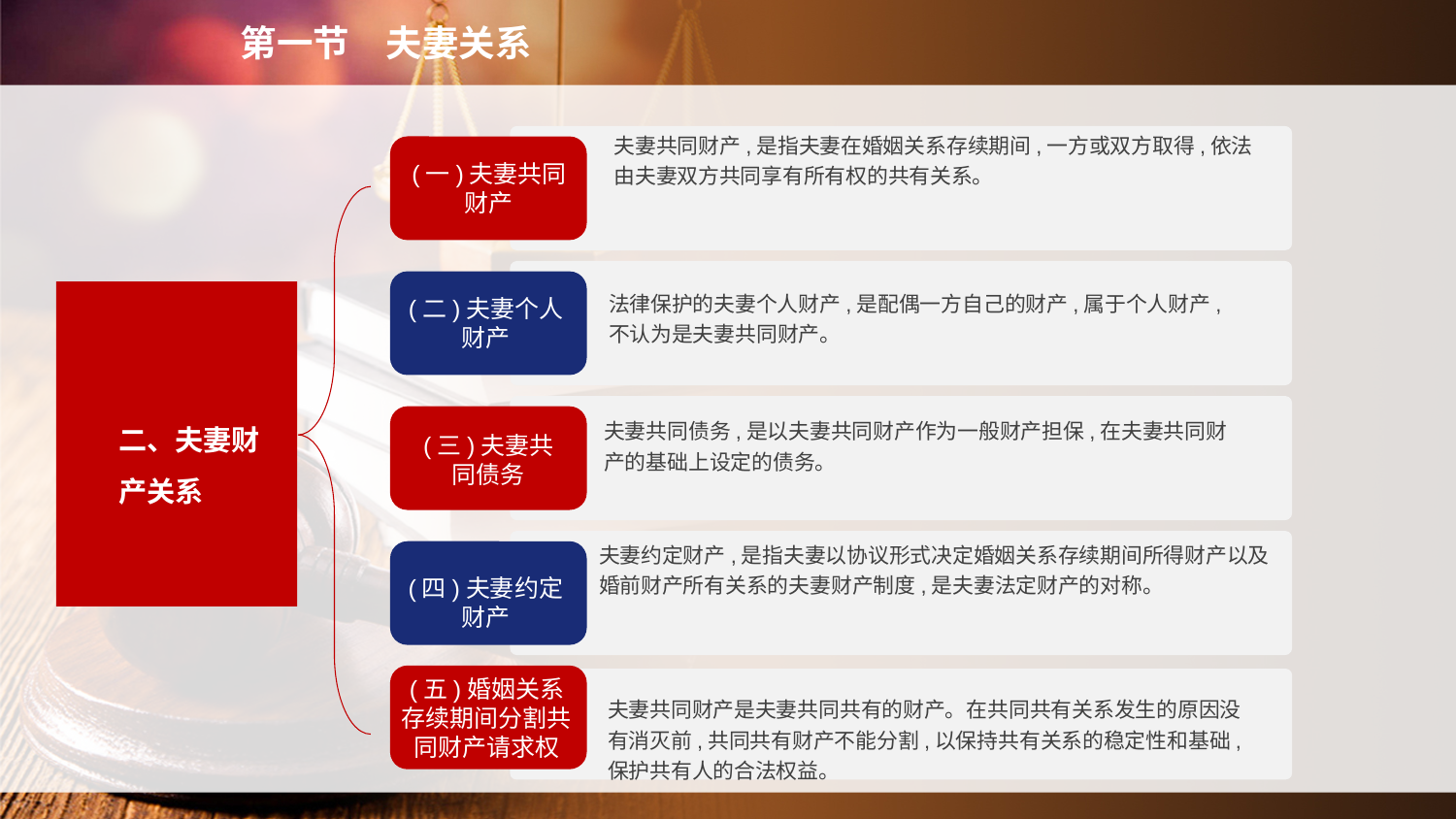

第一节　夫妻关系
夫妻共同财产,是指夫妻在婚姻关系存续期间,一方或双方取得,依法由夫妻双方共同享有所有权的共有关系。

(一)夫妻共同财产

(二)夫妻个人财产
法律保护的夫妻个人财产,是配偶一方自己的财产,属于个人财产,不认为是夫妻共同财产。

　　二、夫妻财产关系

夫妻共同债务,是以夫妻共同财产作为一般财产担保,在夫妻共同财产的基础上设定的债务。

(三)夫妻共同债务
夫妻约定财产,是指夫妻以协议形式决定婚姻关系存续期间所得财产以及婚前财产所有关系的夫妻财产制度,是夫妻法定财产的对称。

(四)夫妻约定财产

(五)婚姻关系存续期间分割共同财产请求权

夫妻共同财产是夫妻共同共有的财产。在共同共有关系发生的原因没有消灭前,共同共有财产不能分割,以保持共有关系的稳定性和基础,保护共有人的合法权益。